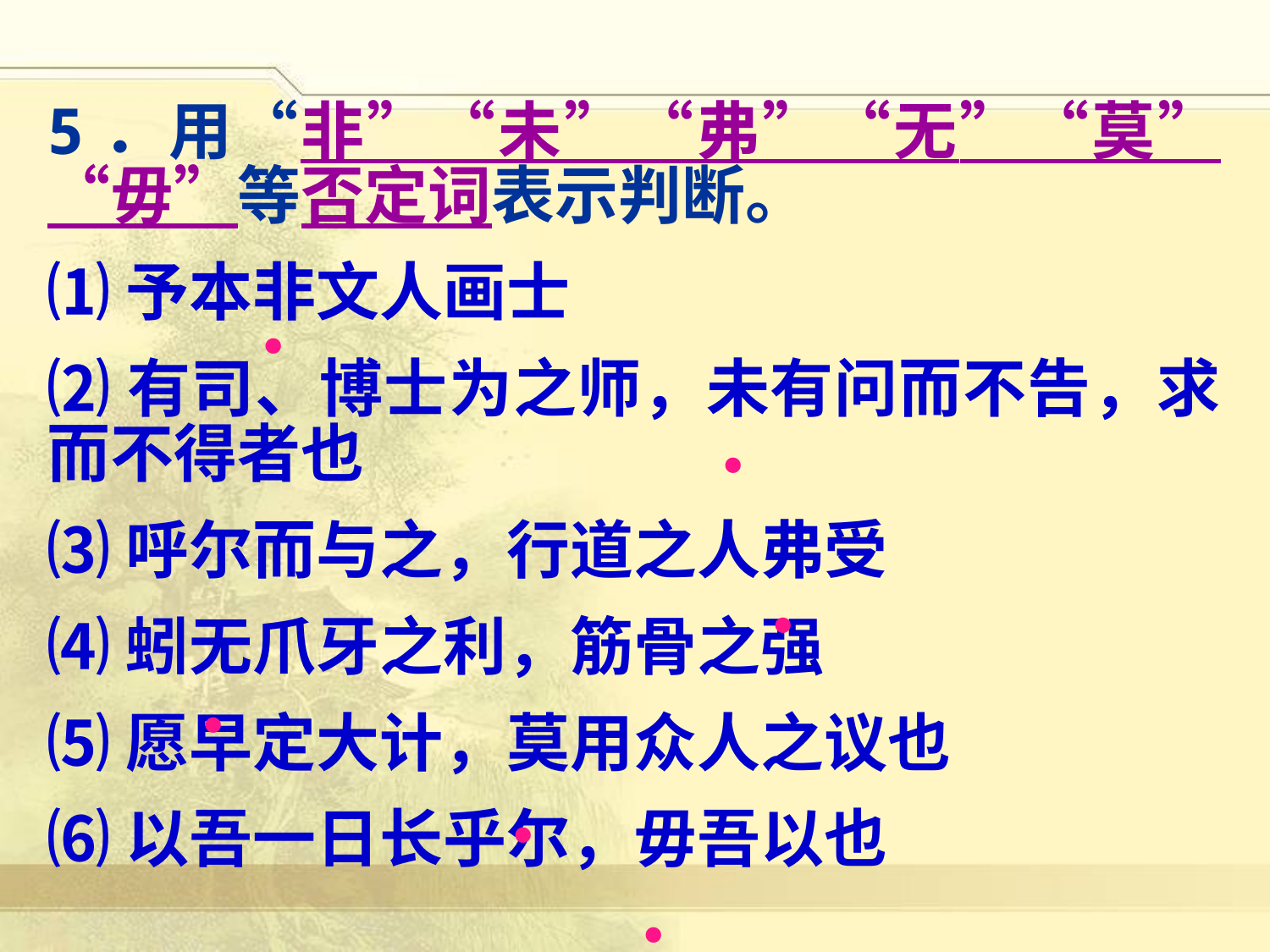

5．用“非”“未”“弗”“无”“莫”“毋”等否定词表示判断。
⑴予本非文人画士
⑵有司、博士为之师，未有问而不告，求而不得者也
⑶呼尔而与之，行道之人弗受
⑷蚓无爪牙之利，筋骨之强
⑸愿早定大计，莫用众人之议也
⑹以吾一日长乎尔，毋吾以也
·
·
·
·
·
·